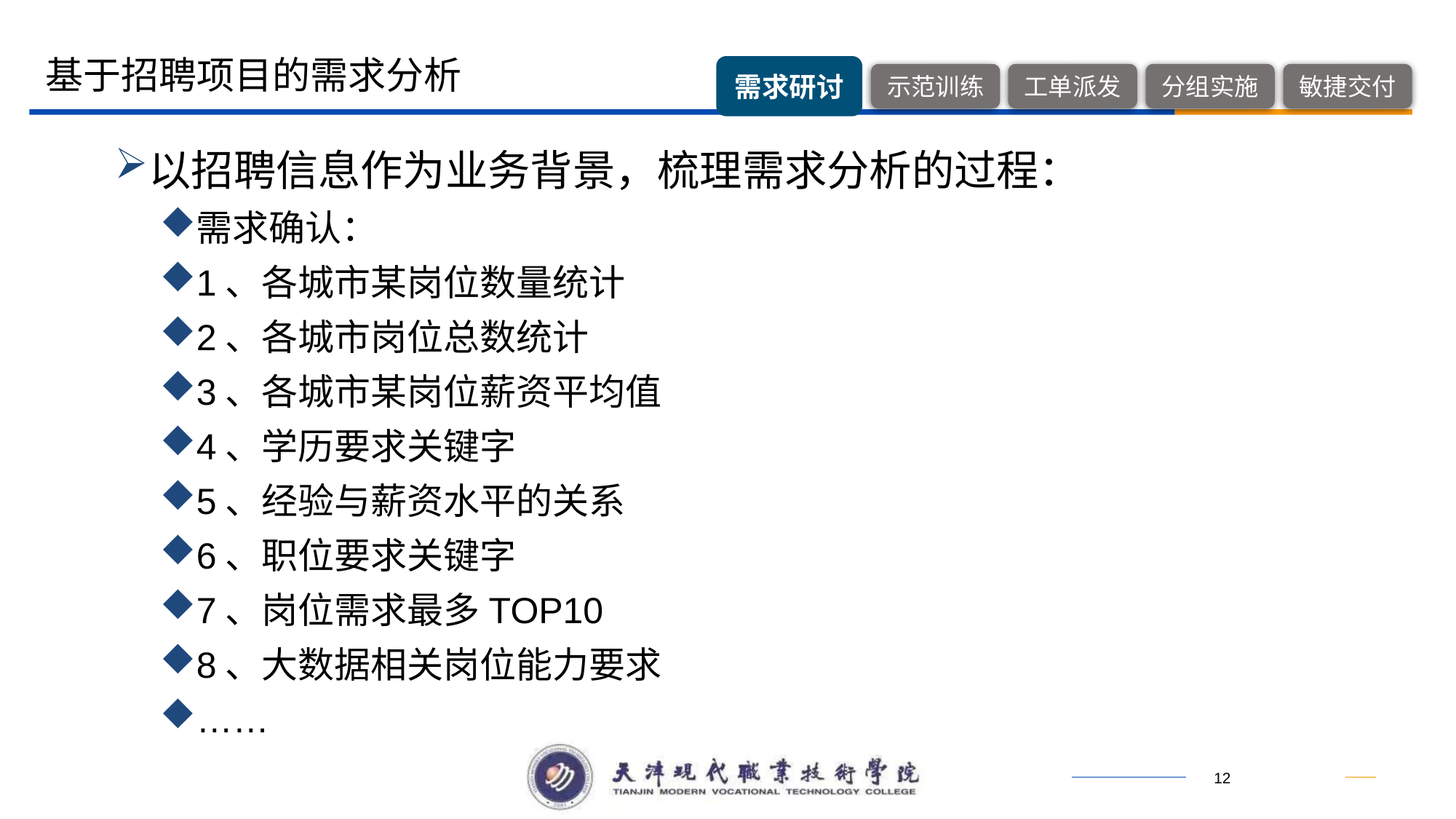

基于招聘项目的需求分析
以招聘信息作为业务背景，梳理需求分析的过程：
需求确认：
1、各城市某岗位数量统计
2、各城市岗位总数统计
3、各城市某岗位薪资平均值
4、学历要求关键字
5、经验与薪资水平的关系
6、职位要求关键字
7、岗位需求最多TOP10
8、大数据相关岗位能力要求
……